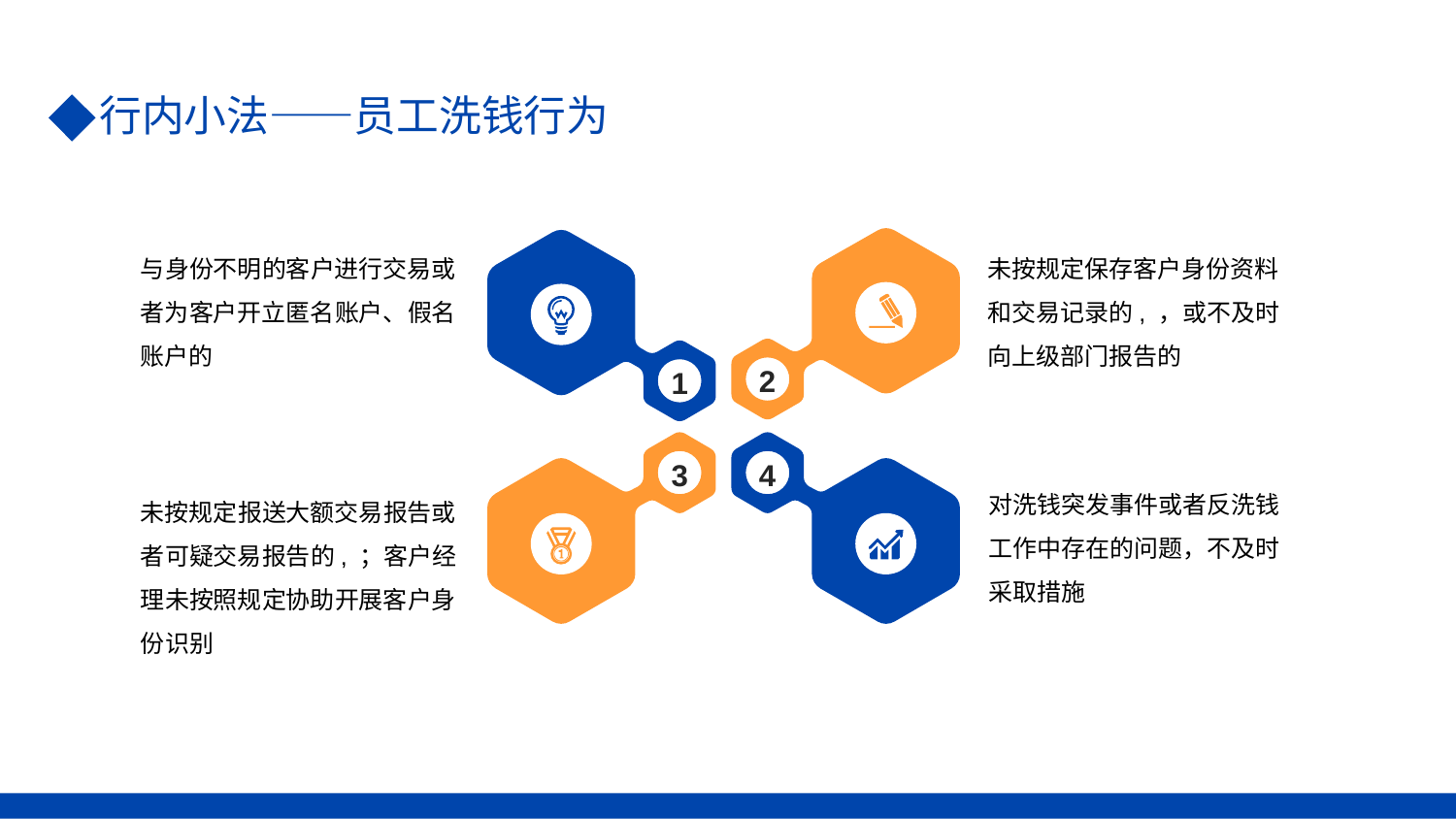

行内小法——员工洗钱行为

2

1
与身份不明的客户进行交易或者为客户开立匿名账户、假名账户的
未按规定保存客户身份资料和交易记录的, ，或不及时向上级部门报告的

3

4

对洗钱突发事件或者反洗钱工作中存在的问题，不及时采取措施
未按规定报送大额交易报告或者可疑交易报告的, ；客户经理未按照规定协助开展客户身份识别